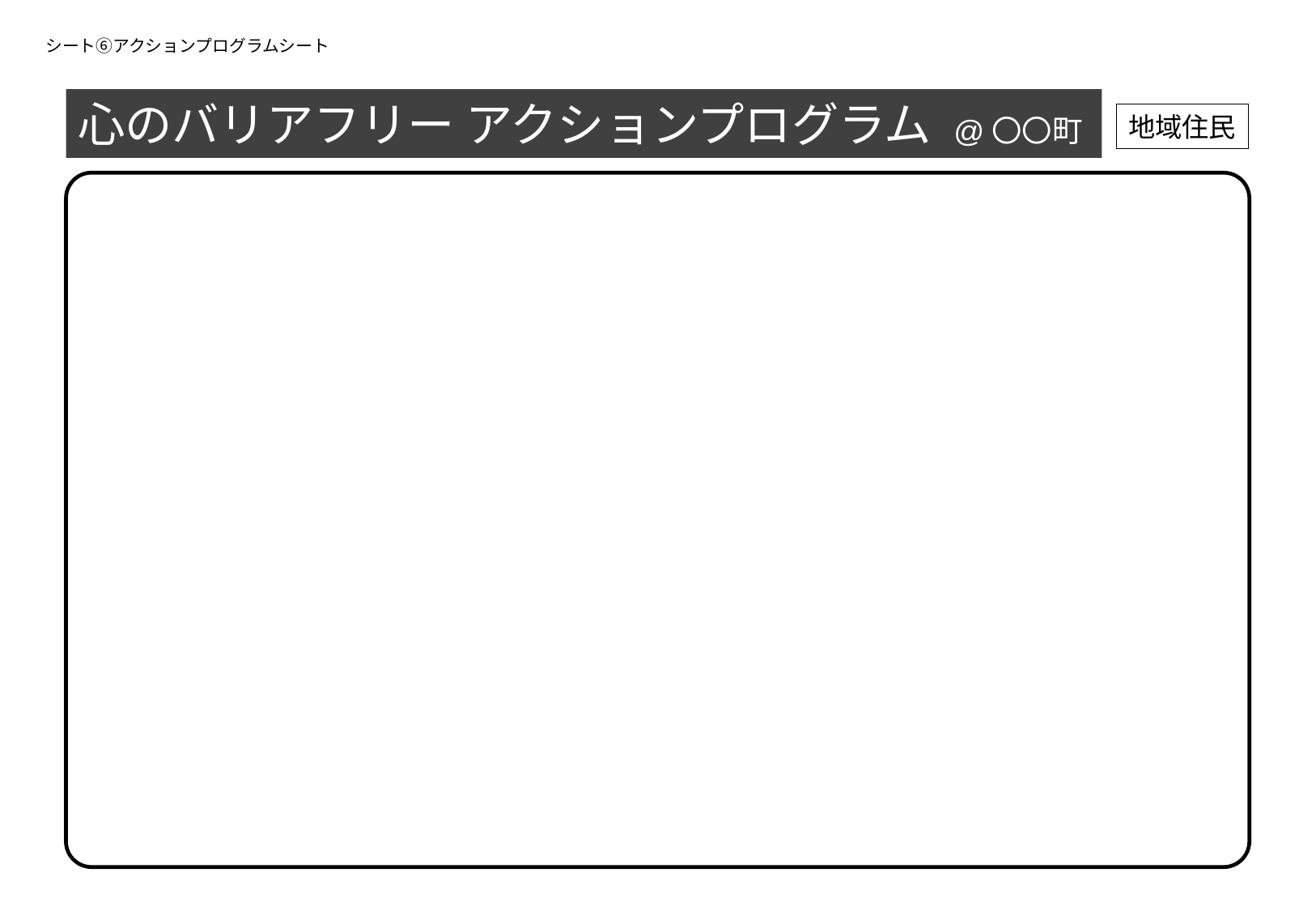

シート⑥アクションプログラムシート
心のバリアフリー アクションプログラム @〇〇町
地域住民